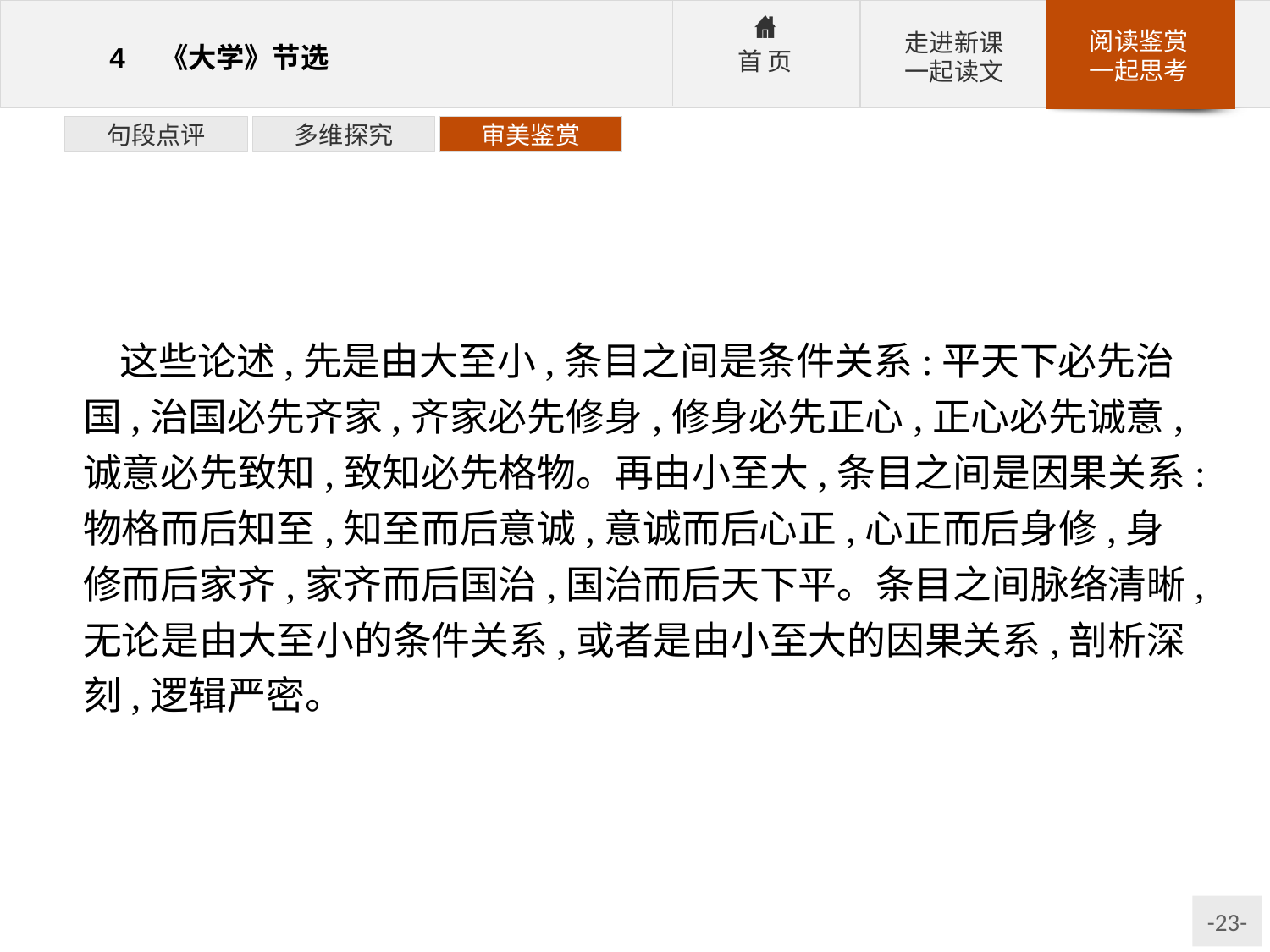

句段点评
多维探究
审美鉴赏
这些论述,先是由大至小,条目之间是条件关系:平天下必先治国,治国必先齐家,齐家必先修身,修身必先正心,正心必先诚意,诚意必先致知,致知必先格物。再由小至大,条目之间是因果关系:物格而后知至,知至而后意诚,意诚而后心正,心正而后身修,身修而后家齐,家齐而后国治,国治而后天下平。条目之间脉络清晰,无论是由大至小的条件关系,或者是由小至大的因果关系,剖析深刻,逻辑严密。